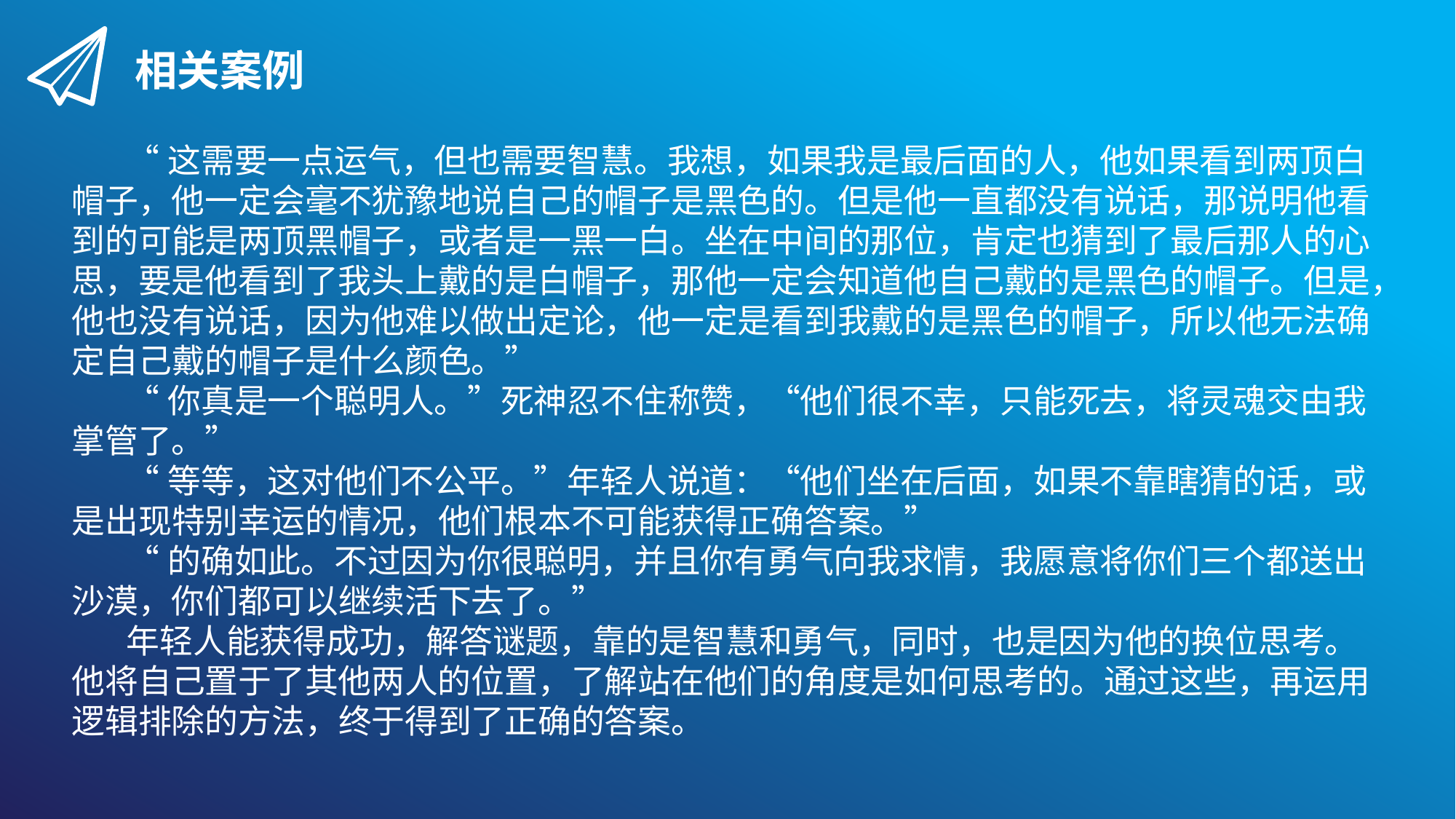

相关案例
“这需要一点运气，但也需要智慧。我想，如果我是最后面的人，他如果看到两顶白帽子，他一定会毫不犹豫地说自己的帽子是黑色的。但是他一直都没有说话，那说明他看到的可能是两顶黑帽子，或者是一黑一白。坐在中间的那位，肯定也猜到了最后那人的心思，要是他看到了我头上戴的是白帽子，那他一定会知道他自己戴的是黑色的帽子。但是，他也没有说话，因为他难以做出定论，他一定是看到我戴的是黑色的帽子，所以他无法确定自己戴的帽子是什么颜色。”
“你真是一个聪明人。”死神忍不住称赞，“他们很不幸，只能死去，将灵魂交由我掌管了。”
“等等，这对他们不公平。”年轻人说道：“他们坐在后面，如果不靠瞎猜的话，或是出现特别幸运的情况，他们根本不可能获得正确答案。”
“的确如此。不过因为你很聪明，并且你有勇气向我求情，我愿意将你们三个都送出沙漠，你们都可以继续活下去了。”
年轻人能获得成功，解答谜题，靠的是智慧和勇气，同时，也是因为他的换位思考。他将自己置于了其他两人的位置，了解站在他们的角度是如何思考的。通过这些，再运用逻辑排除的方法，终于得到了正确的答案。